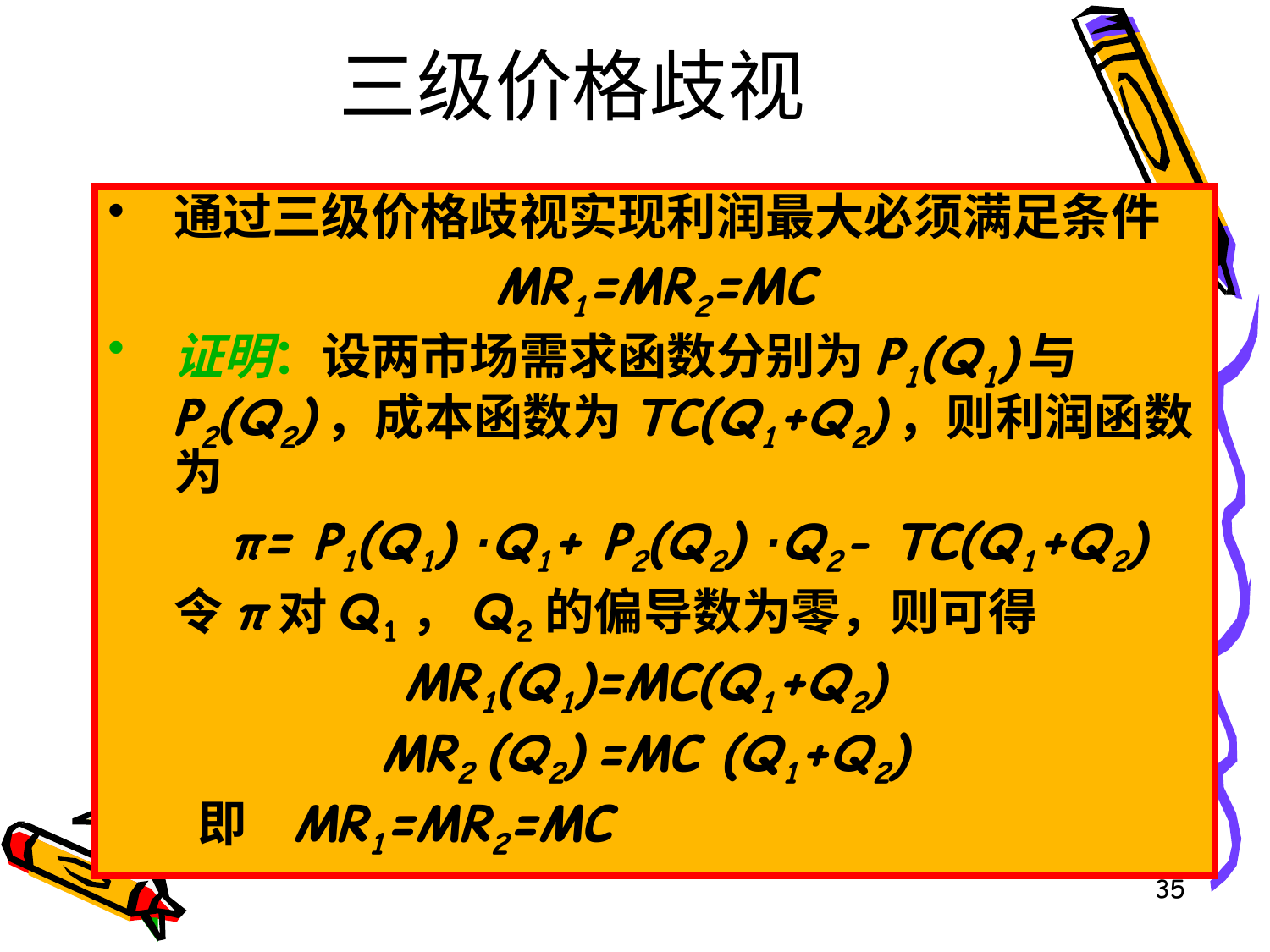

# 三级价格歧视
通过三级价格歧视实现利润最大必须满足条件
MR1=MR2=MC
证明：设两市场需求函数分别为P1(Q1)与P2(Q2)，成本函数为TC(Q1+Q2)，则利润函数为
	π= P1(Q1) ·Q1+ P2(Q2) ·Q2- TC(Q1+Q2)
	令π对Q1，Q2的偏导数为零，则可得
MR1(Q1)=MC(Q1+Q2)
MR2 (Q2) =MC (Q1+Q2)
       即   MR1=MR2=MC

35